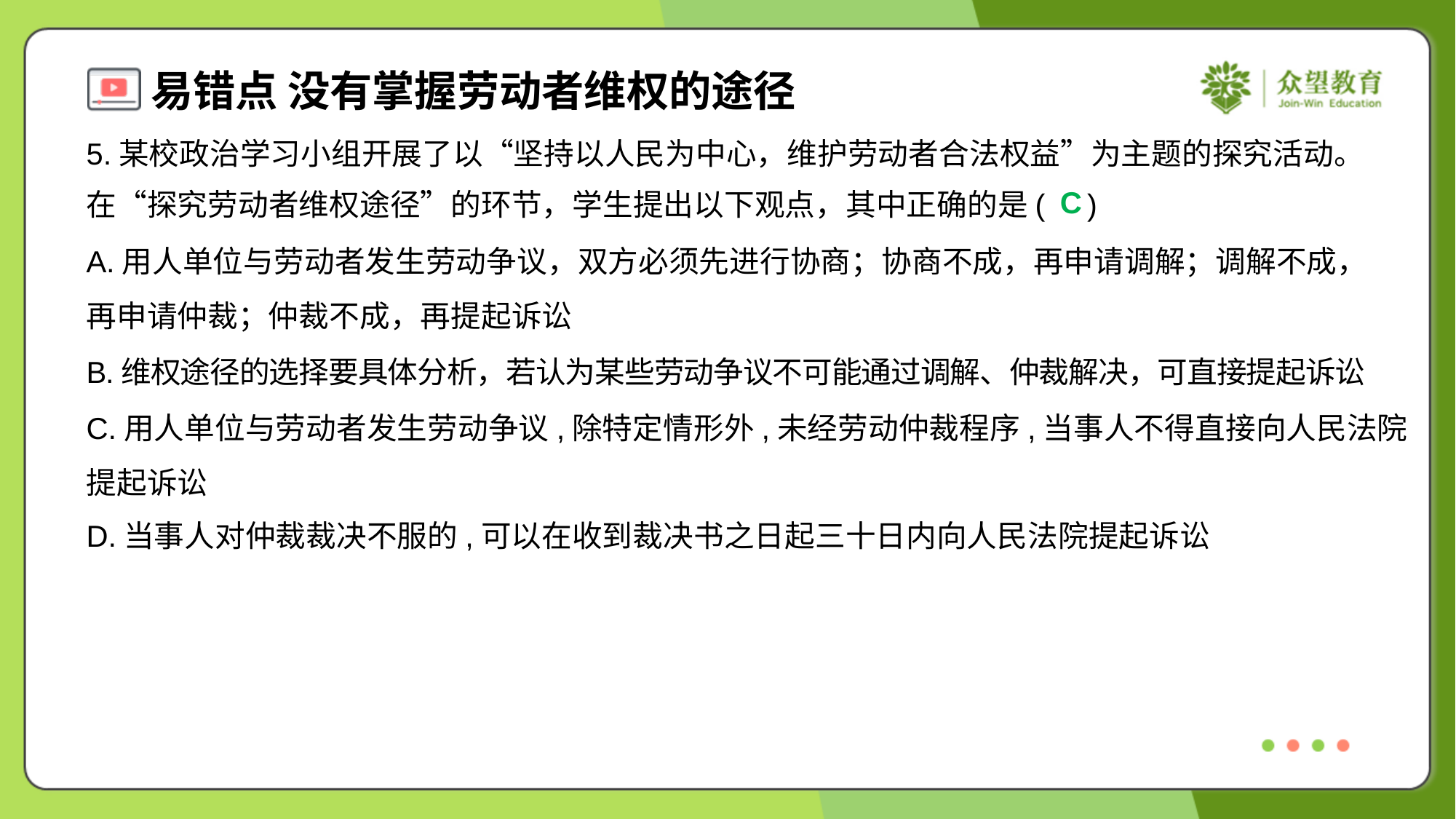

5.某校政治学习小组开展了以“坚持以人民为中心，维护劳动者合法权益”为主题的探究活动。
在“探究劳动者维权途径”的环节，学生提出以下观点，其中正确的是(     )
C
A.用人单位与劳动者发生劳动争议，双方必须先进行协商；协商不成，再申请调解；调解不成，
再申请仲裁；仲裁不成，再提起诉讼
B.维权途径的选择要具体分析，若认为某些劳动争议不可能通过调解、仲裁解决，可直接提起诉讼
C.用人单位与劳动者发生劳动争议,除特定情形外,未经劳动仲裁程序,当事人不得直接向人民法院
提起诉讼
D.当事人对仲裁裁决不服的,可以在收到裁决书之日起三十日内向人民法院提起诉讼